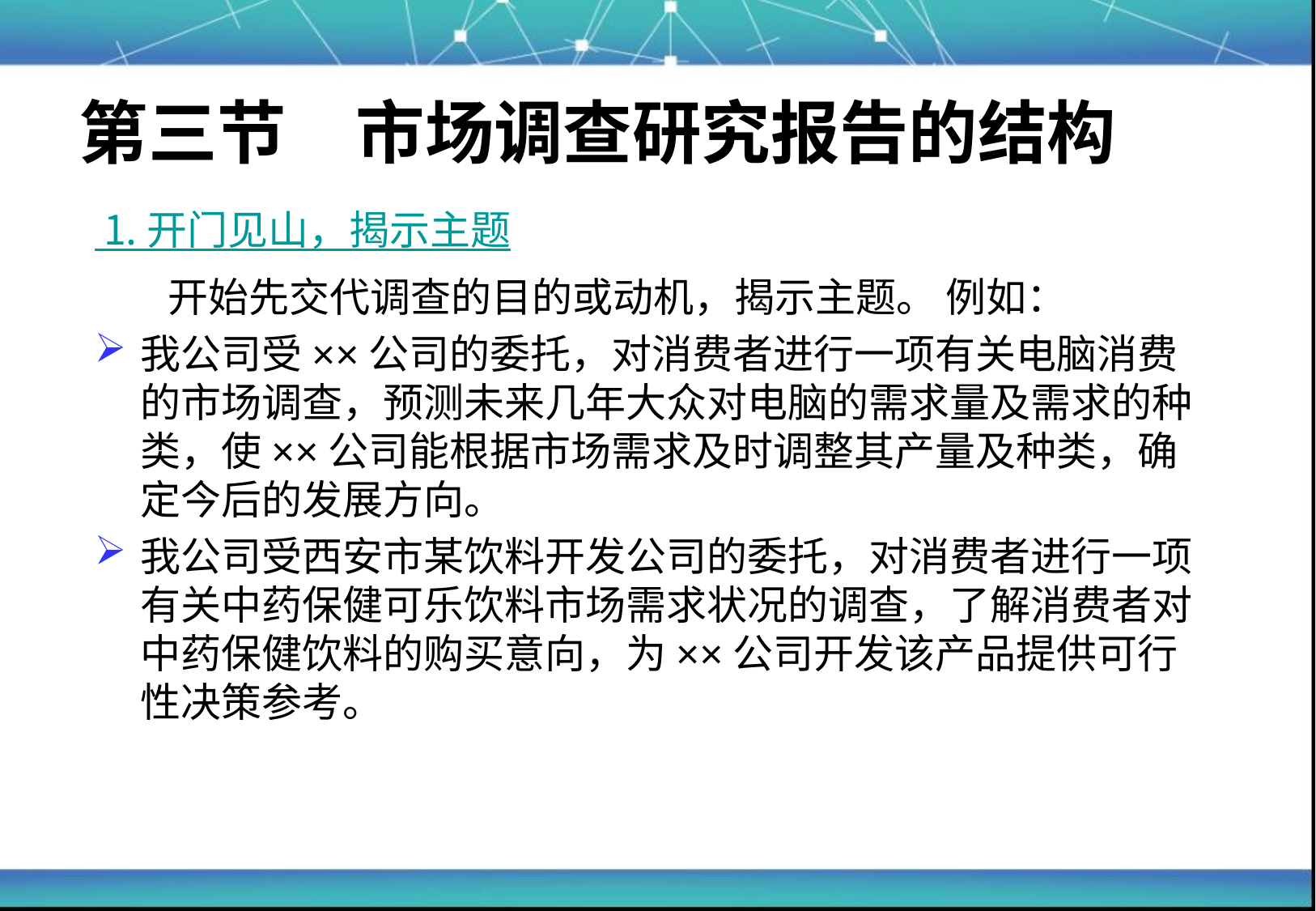

第三节　市场调查研究报告的结构
# 1. 开门见山，揭示主题
       开始先交代调查的目的或动机，揭示主题。 例如：
我公司受××公司的委托，对消费者进行一项有关电脑消费的市场调查，预测未来几年大众对电脑的需求量及需求的种类，使××公司能根据市场需求及时调整其产量及种类，确定今后的发展方向。
我公司受西安市某饮料开发公司的委托，对消费者进行一项有关中药保健可乐饮料市场需求状况的调查，了解消费者对中药保健饮料的购买意向，为××公司开发该产品提供可行性决策参考。